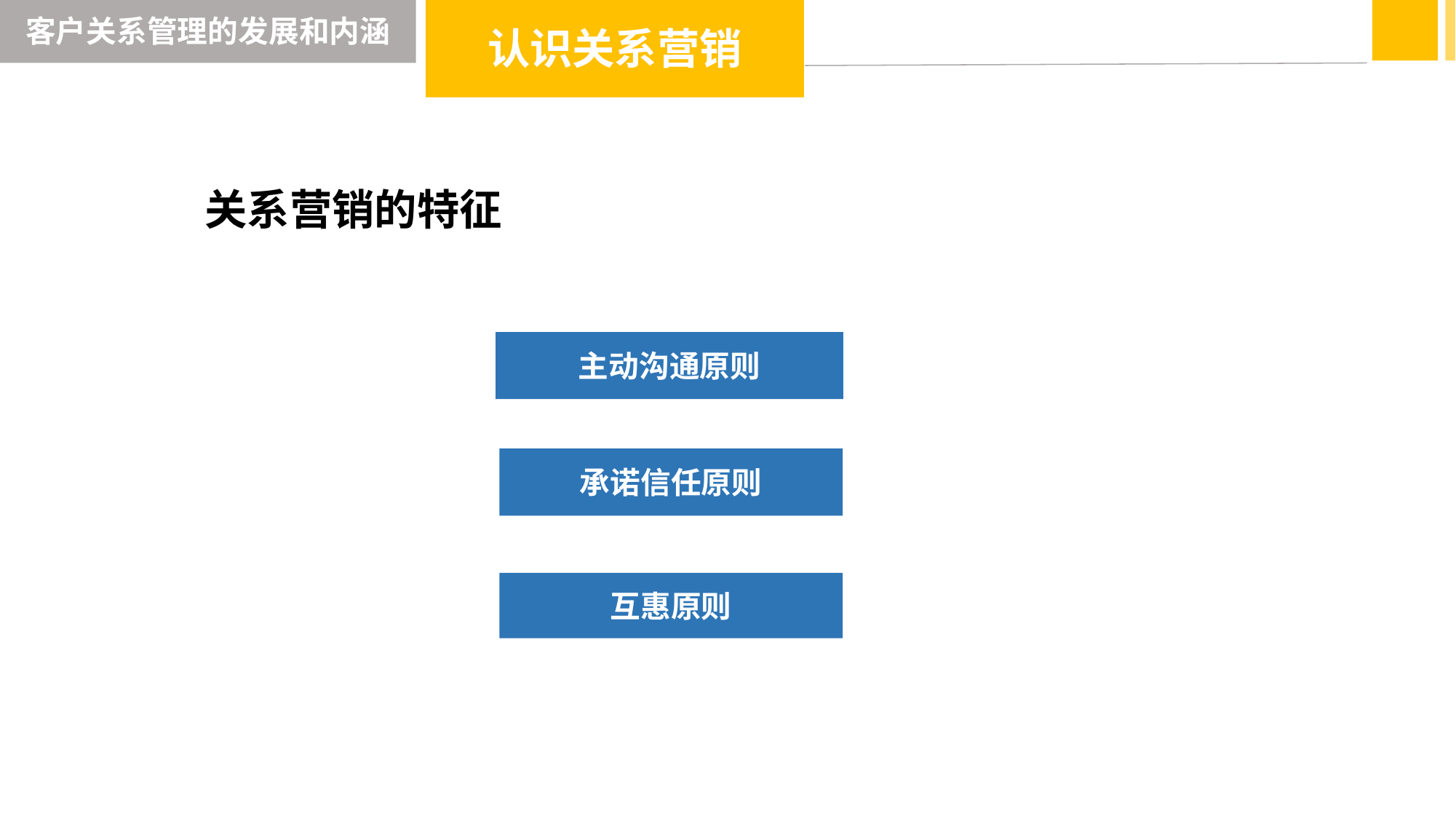

客户关系管理的发展和内涵
认识关系营销
关系营销的特征
主动沟通原则

承诺信任原则
互惠原则